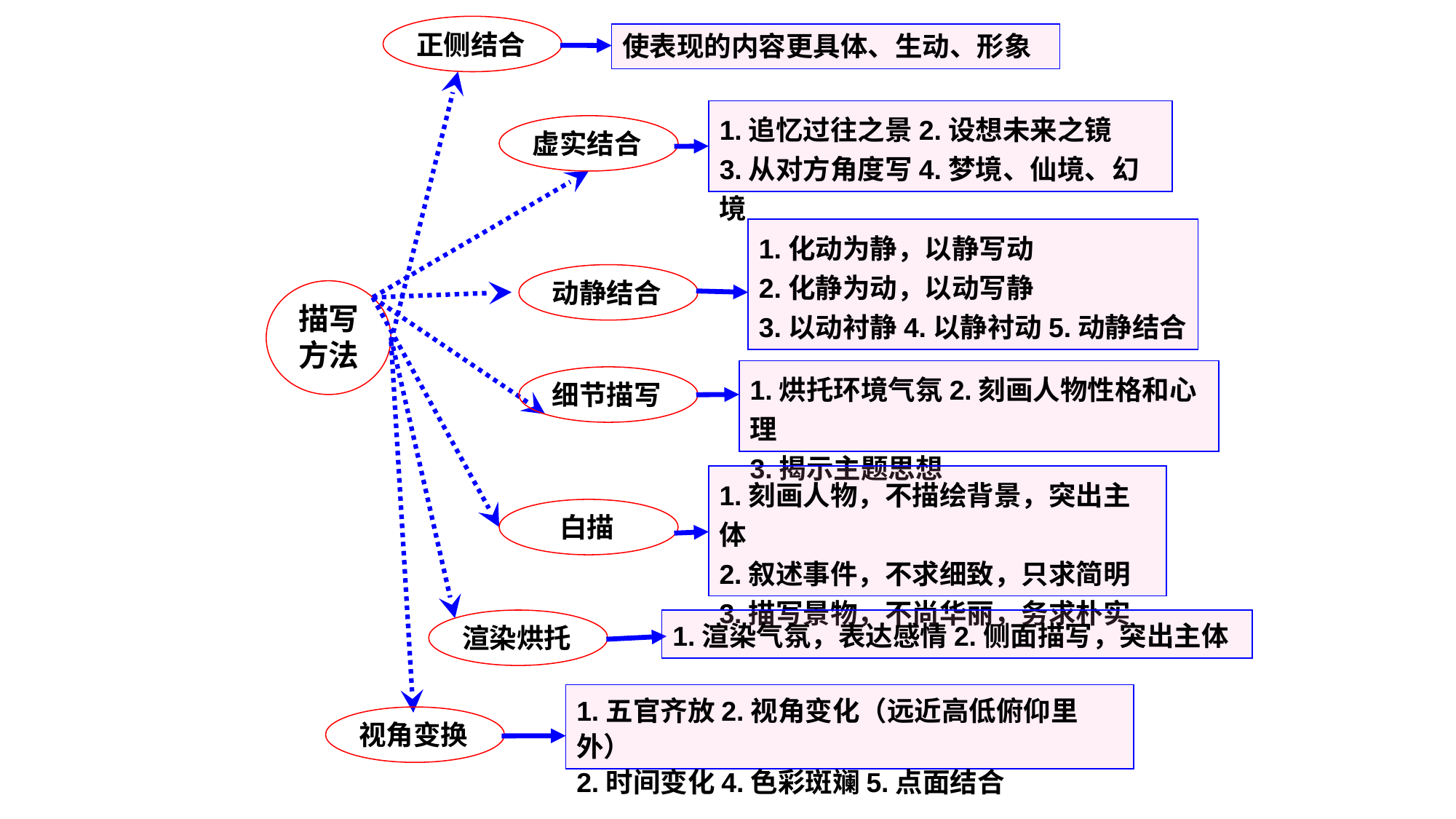

正侧结合
使表现的内容更具体、生动、形象
1.追忆过往之景2.设想未来之镜
3.从对方角度写4.梦境、仙境、幻境

虚实结合
1.化动为静，以静写动
2.化静为动，以动写静
3.以动衬静4.以静衬动5.动静结合

动静结合

描写方法
1.烘托环境气氛2.刻画人物性格和心理
3.揭示主题思想

细节描写
1.刻画人物，不描绘背景，突出主体
2.叙述事件，不求细致，只求简明
3.描写景物，不尚华丽，务求朴实

白描

渲染烘托
1.渲染气氛，表达感情2.侧面描写，突出主体
1.五官齐放2.视角变化（远近高低俯仰里外）
2.时间变化4.色彩斑斓5.点面结合

视角变换